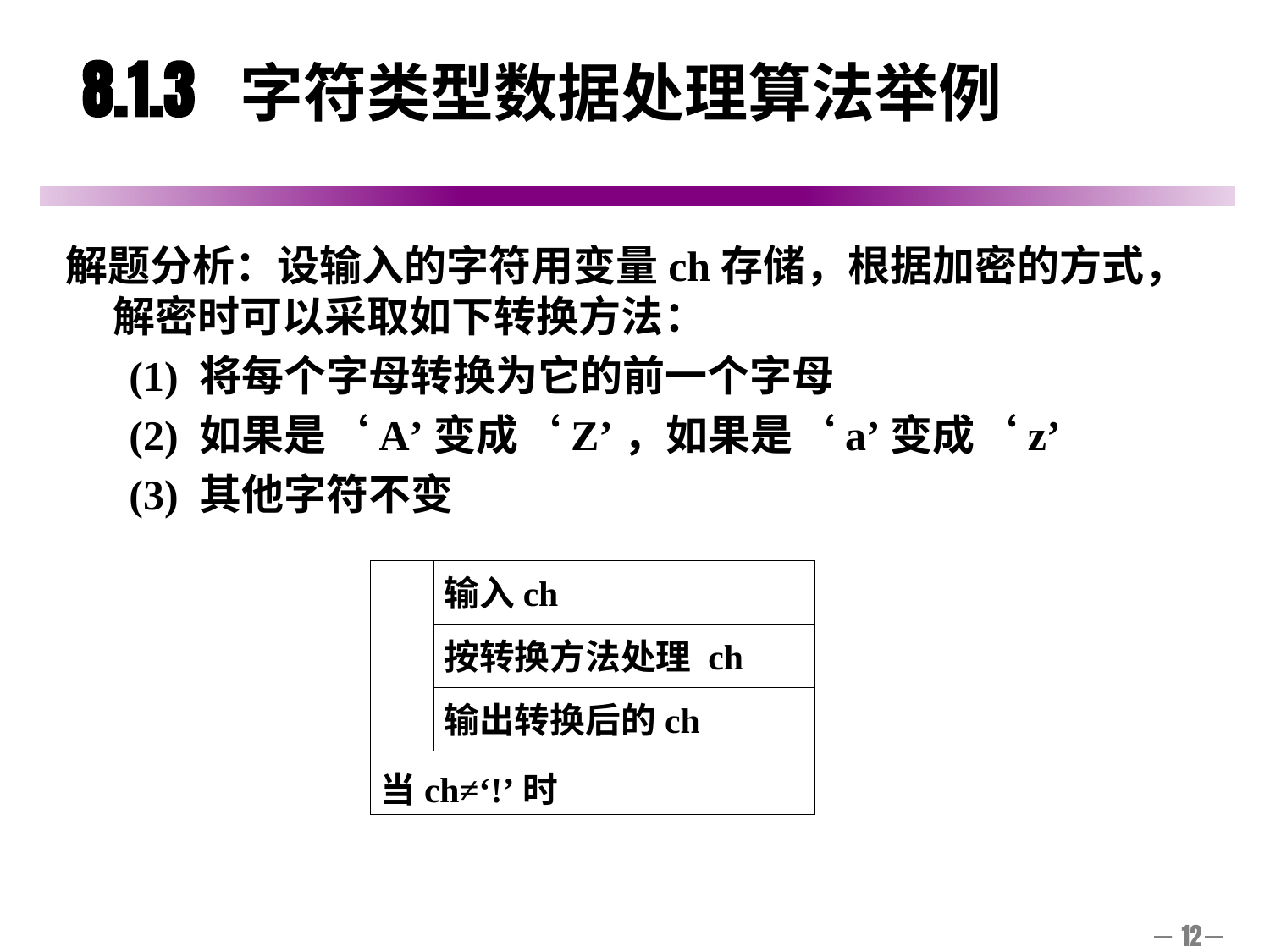

# 8.1.3  字符类型数据处理算法举例
解题分析：设输入的字符用变量ch存储，根据加密的方式，解密时可以采取如下转换方法：
(1) 将每个字母转换为它的前一个字母
(2) 如果是‘A’变成‘Z’，如果是‘a’变成‘z’
(3) 其他字符不变
当ch≠‘!’时

输入ch
按转换方法处理 ch
输出转换后的ch
－12－